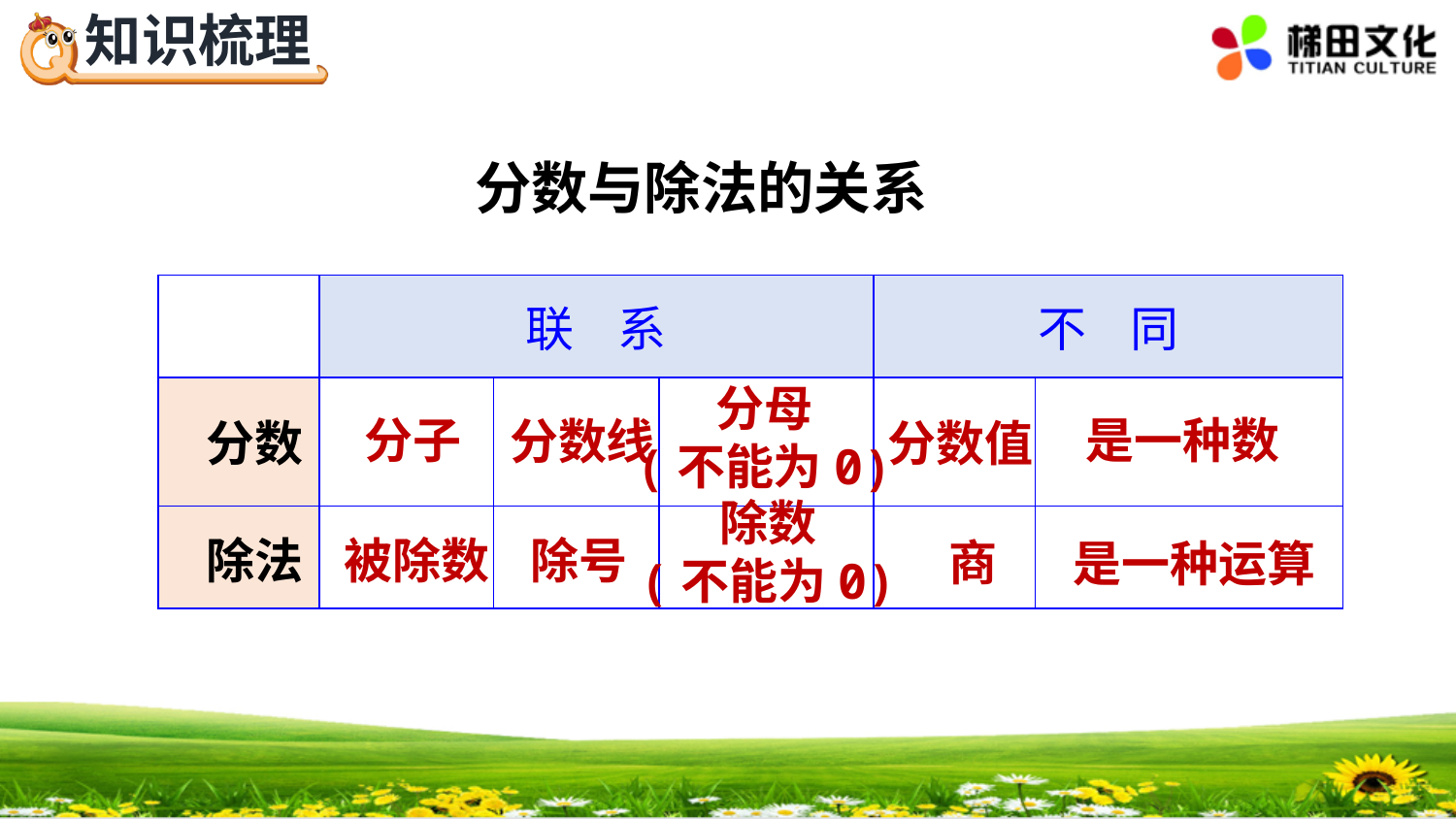

分数与除法的关系
|  | 联 系 |  |  | 不 同 |  |
| --- | --- | --- | --- | --- | --- |
|  |  |  |  |  |  |
|  |  |  |  |  |  |
分母
(不能为0)
分子
是一种数
分数线
分数
分数值
除数
(不能为0)
除法
被除数
除号
商
是一种运算